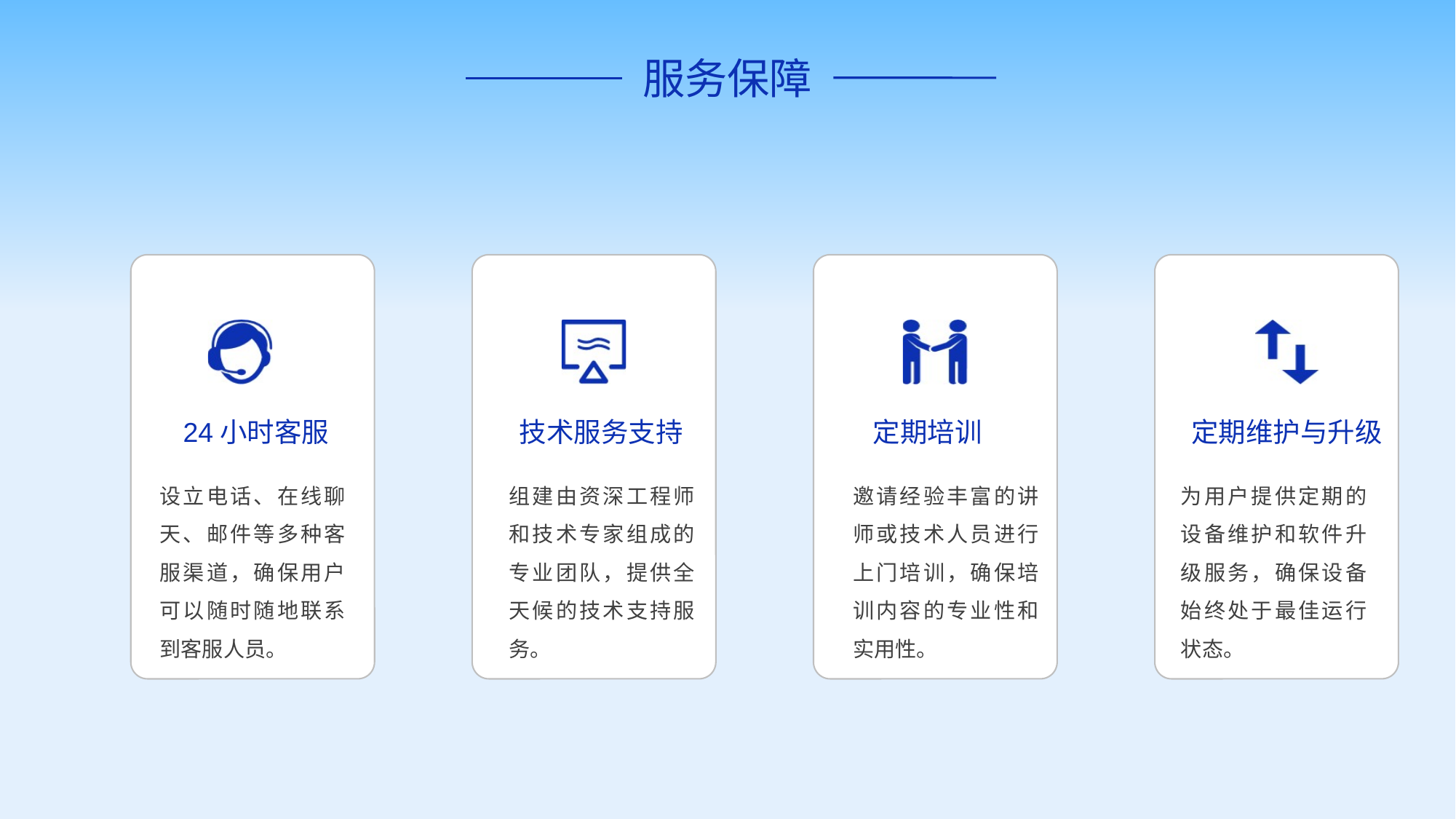

服务保障

24小时客服
技术服务支持
定期培训
定期维护与升级
设立电话、在线聊天、邮件等多种客服渠道，确保用户可以随时随地联系到客服人员。
组建由资深工程师和技术专家组成的专业团队，提供全天候的技术支持服务。
邀请经验丰富的讲师或技术人员进行上门培训，确保培训内容的专业性和实用性。
为用户提供定期的设备维护和软件升级服务，确保设备始终处于最佳运行状态。